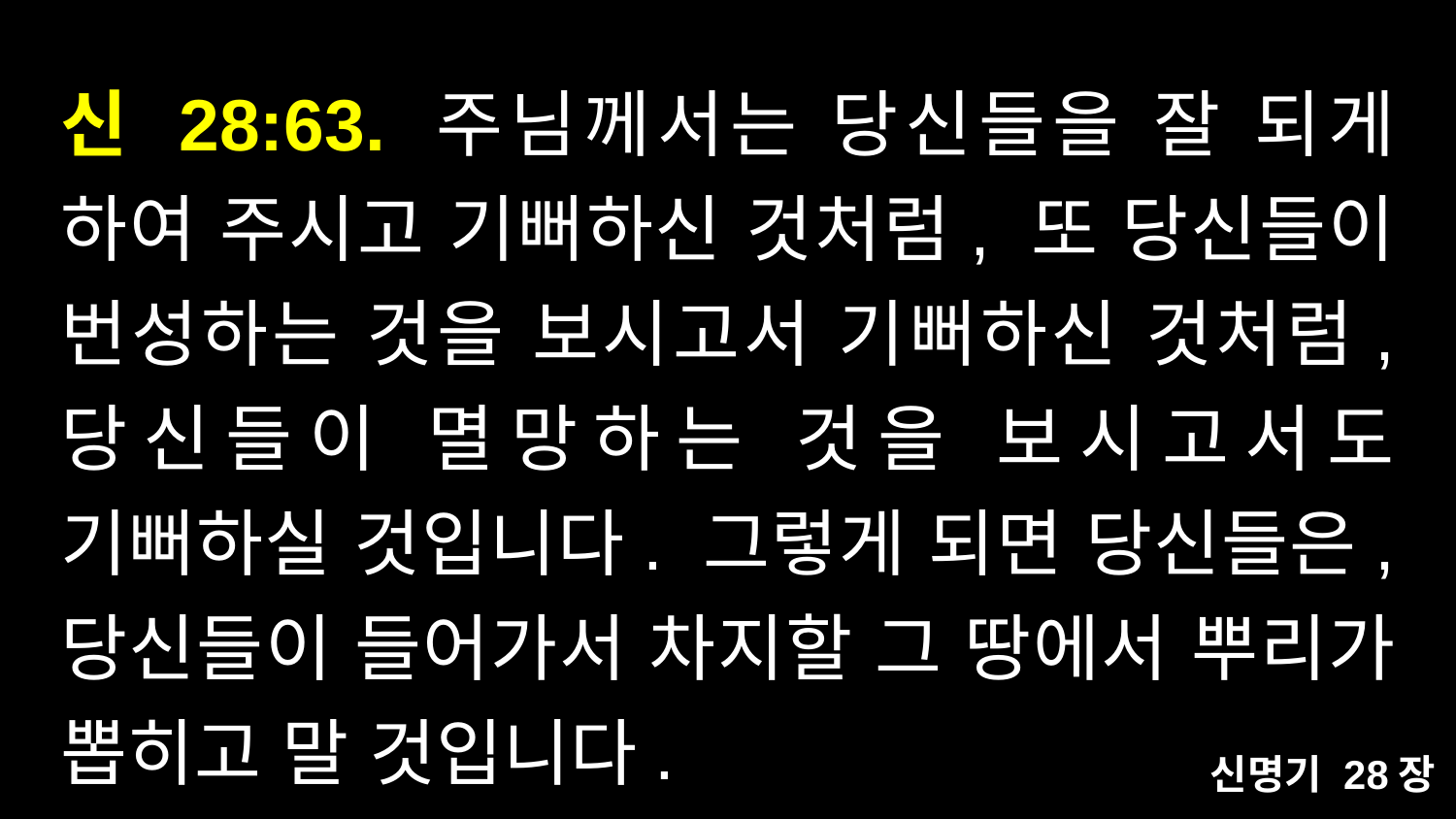

# 신 28:63. 주님께서는 당신들을 잘 되게 하여 주시고 기뻐하신 것처럼, 또 당신들이 번성하는 것을 보시고서 기뻐하신 것처럼, 당신들이 멸망하는 것을 보시고서도 기뻐하실 것입니다. 그렇게 되면 당신들은, 당신들이 들어가서 차지할 그 땅에서 뿌리가 뽑히고 말 것입니다.
신명기 28장